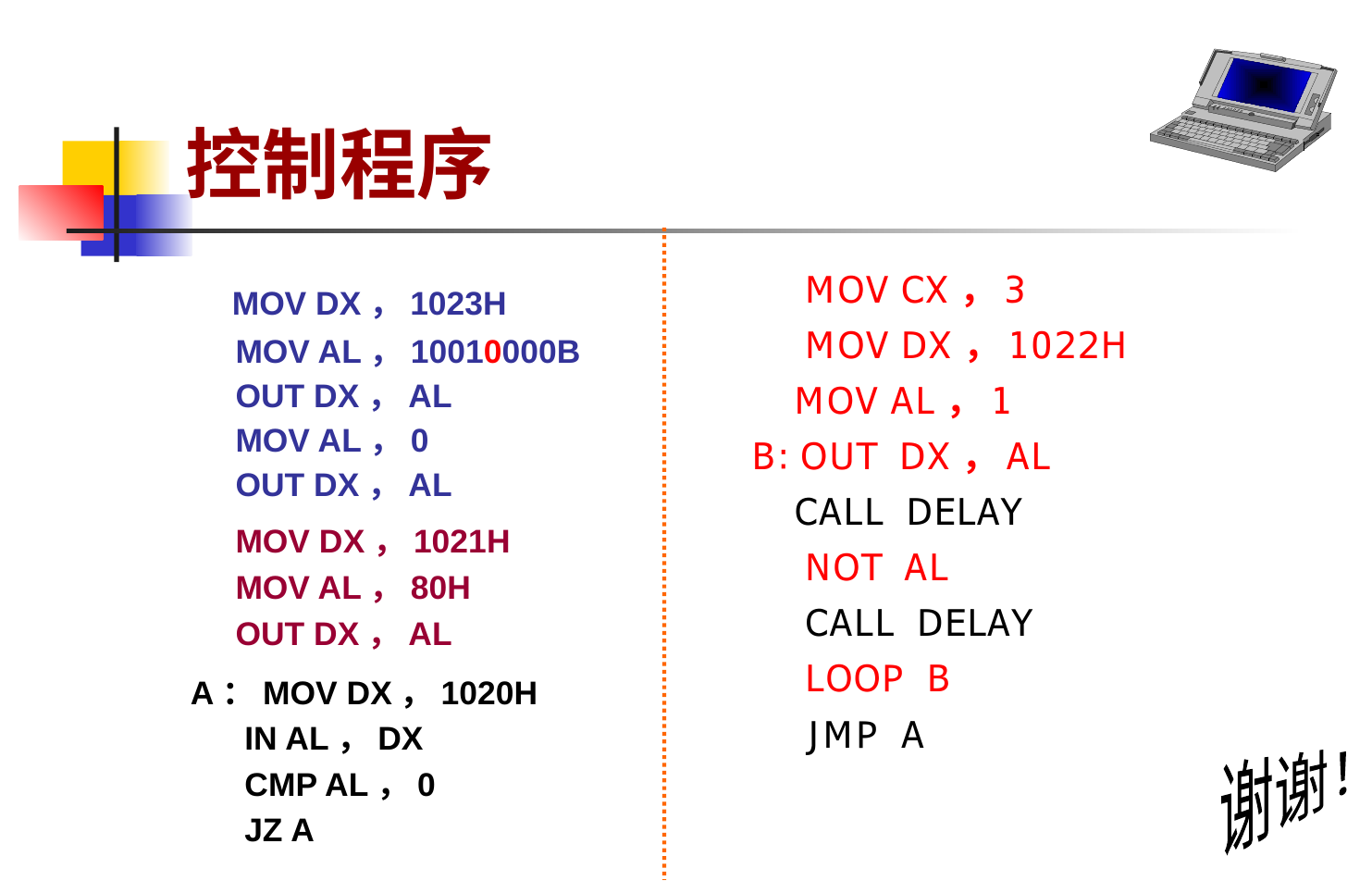

# 控制程序

      MOV CX，3
      MOV DX，1022H
     MOV AL，1
 B: OUT  DX，AL
     CALL  DELAY
      NOT  AL
      CALL  DELAY
      LOOP  B
      JMP  A
   MOV DX，1023H
     MOV AL，10010000B
     OUT DX，AL
     MOV AL，0
     OUT DX，AL
     MOV DX，1021H
     MOV AL，80H
     OUT DX，AL
A：MOV DX，1020H
      IN AL，DX
      CMP AL，0
      JZ A
谢谢！